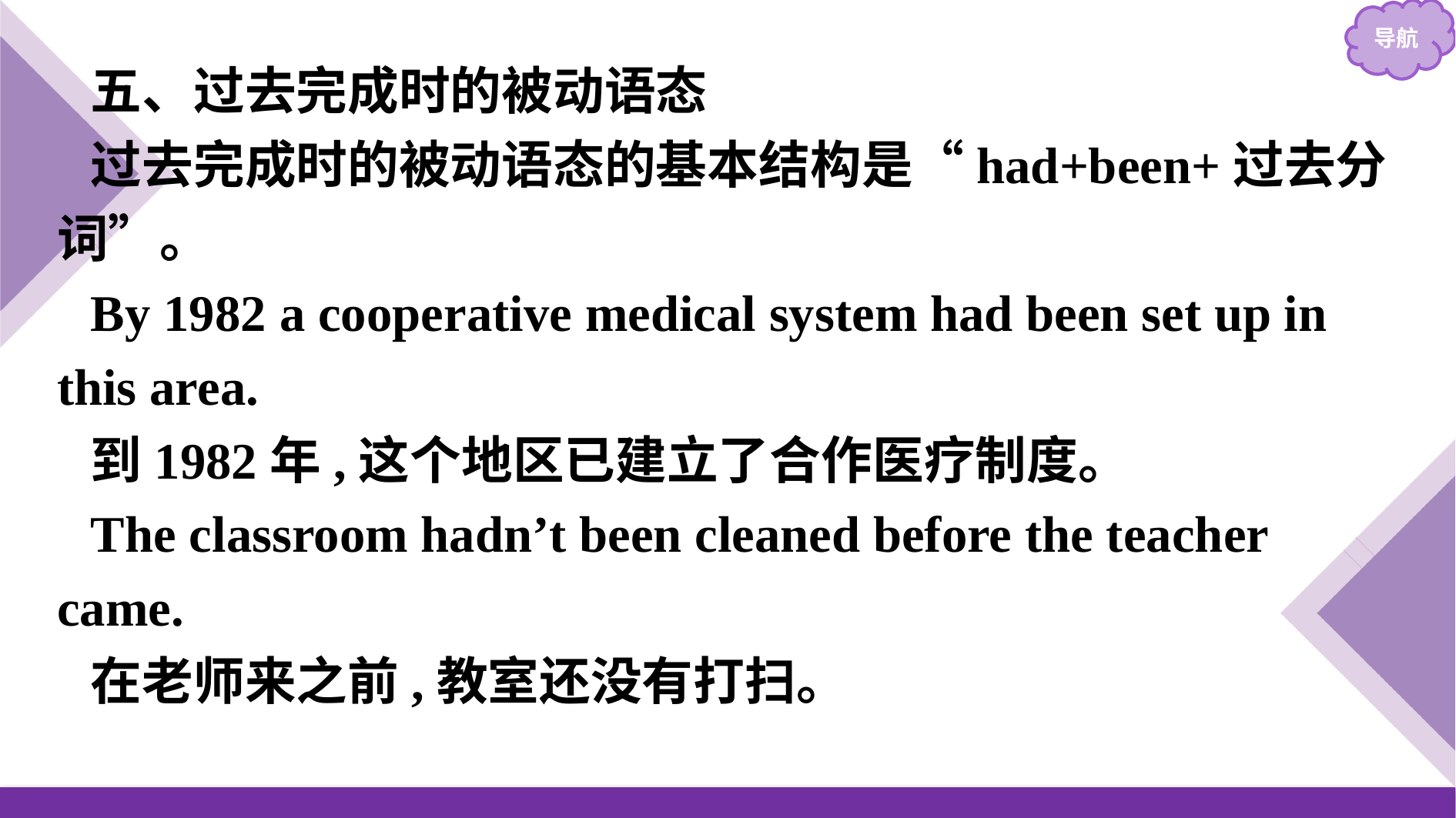

五、过去完成时的被动语态
过去完成时的被动语态的基本结构是“had+been+过去分词”。
By 1982 a cooperative medical system had been set up in this area.
到1982年,这个地区已建立了合作医疗制度。
The classroom hadn’t been cleaned before the teacher came.
在老师来之前,教室还没有打扫。